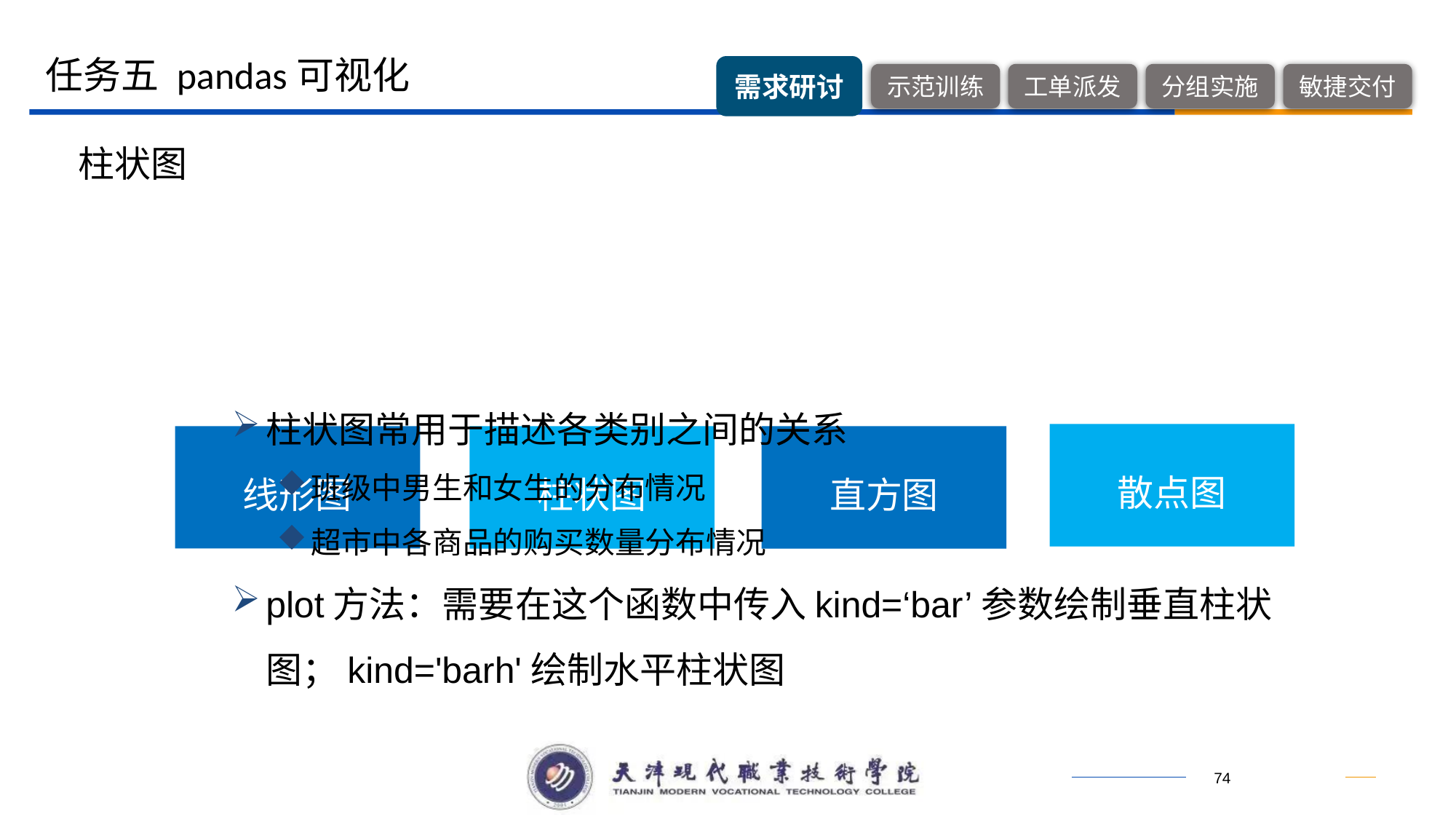

任务五 pandas可视化

柱状图
柱状图常用于描述各类别之间的关系
班级中男生和女生的分布情况
超市中各商品的购买数量分布情况
plot方法：需要在这个函数中传入kind=‘bar’参数绘制垂直柱状图；kind='barh'绘制水平柱状图
散点图
线形图
柱状图
直方图